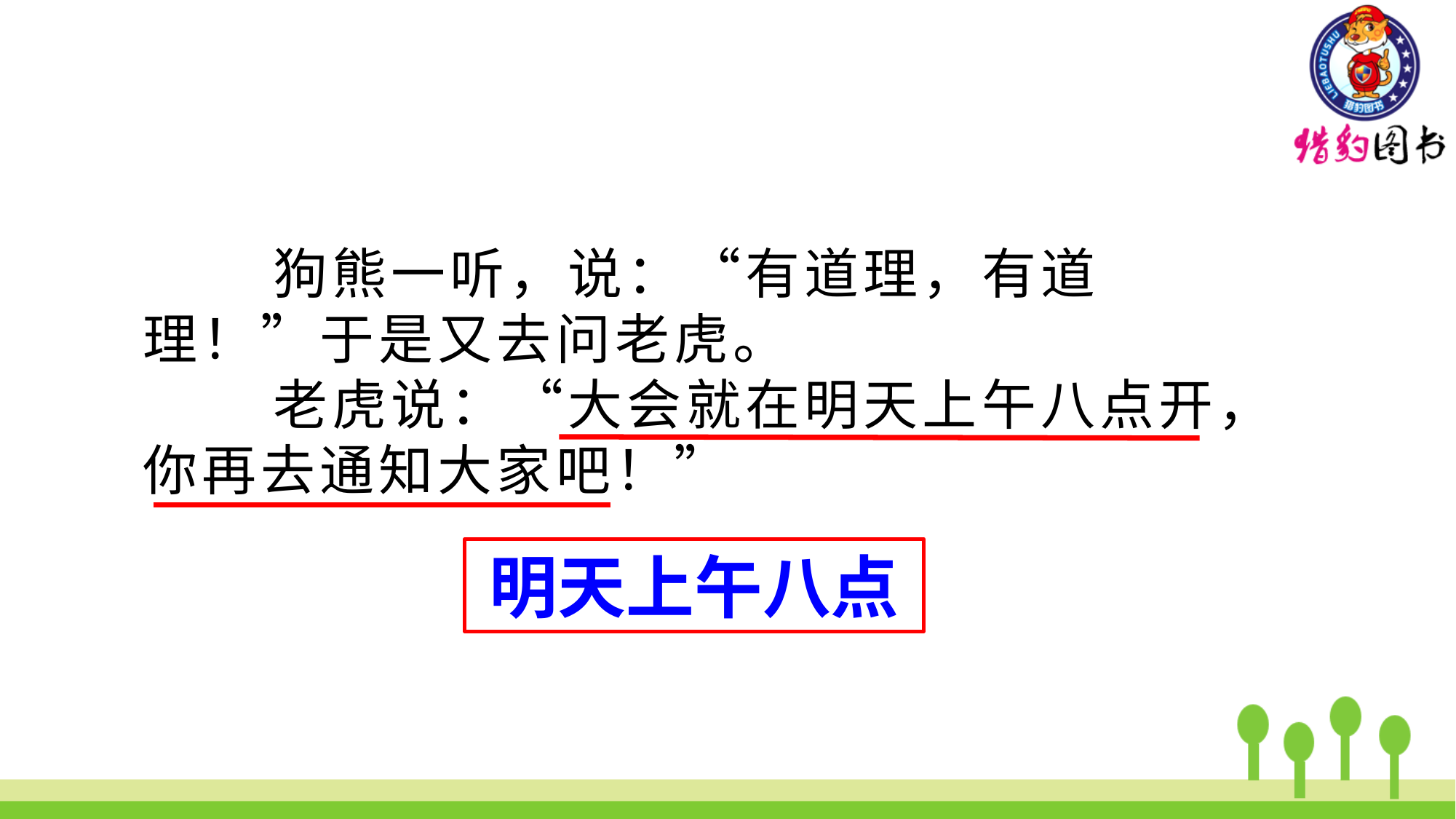

狗熊一听，说：“有道理，有道理！”于是又去问老虎。
       老虎说：“大会就在明天上午八点开，你再去通知大家吧！”
明天上午八点